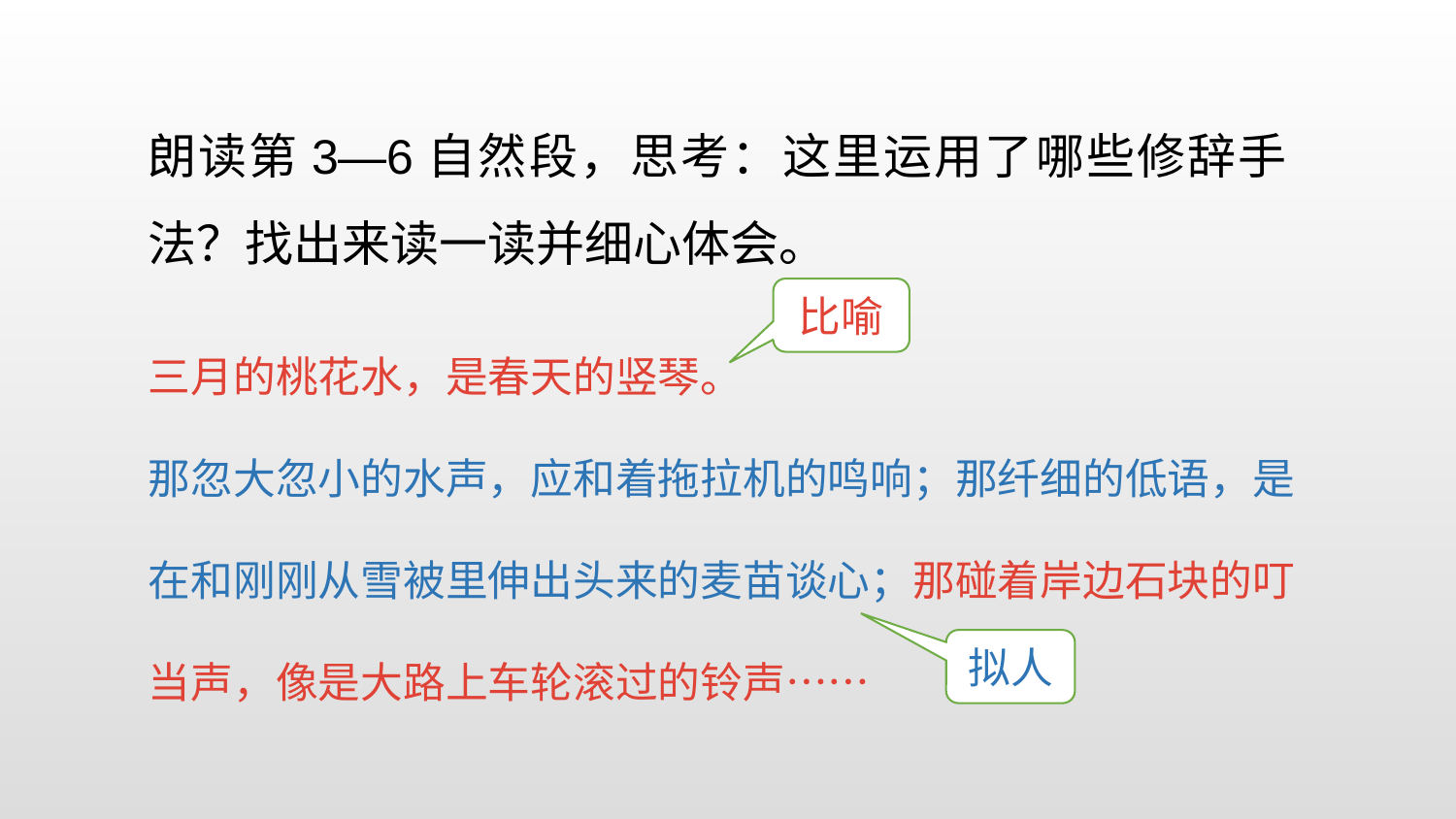

朗读第3—6自然段，思考：这里运用了哪些修辞手法？找出来读一读并细心体会。
比喻
三月的桃花水，是春天的竖琴。
那忽大忽小的水声，应和着拖拉机的鸣响；那纤细的低语，是在和刚刚从雪被里伸出头来的麦苗谈心；那碰着岸边石块的叮当声，像是大路上车轮滚过的铃声……
拟人